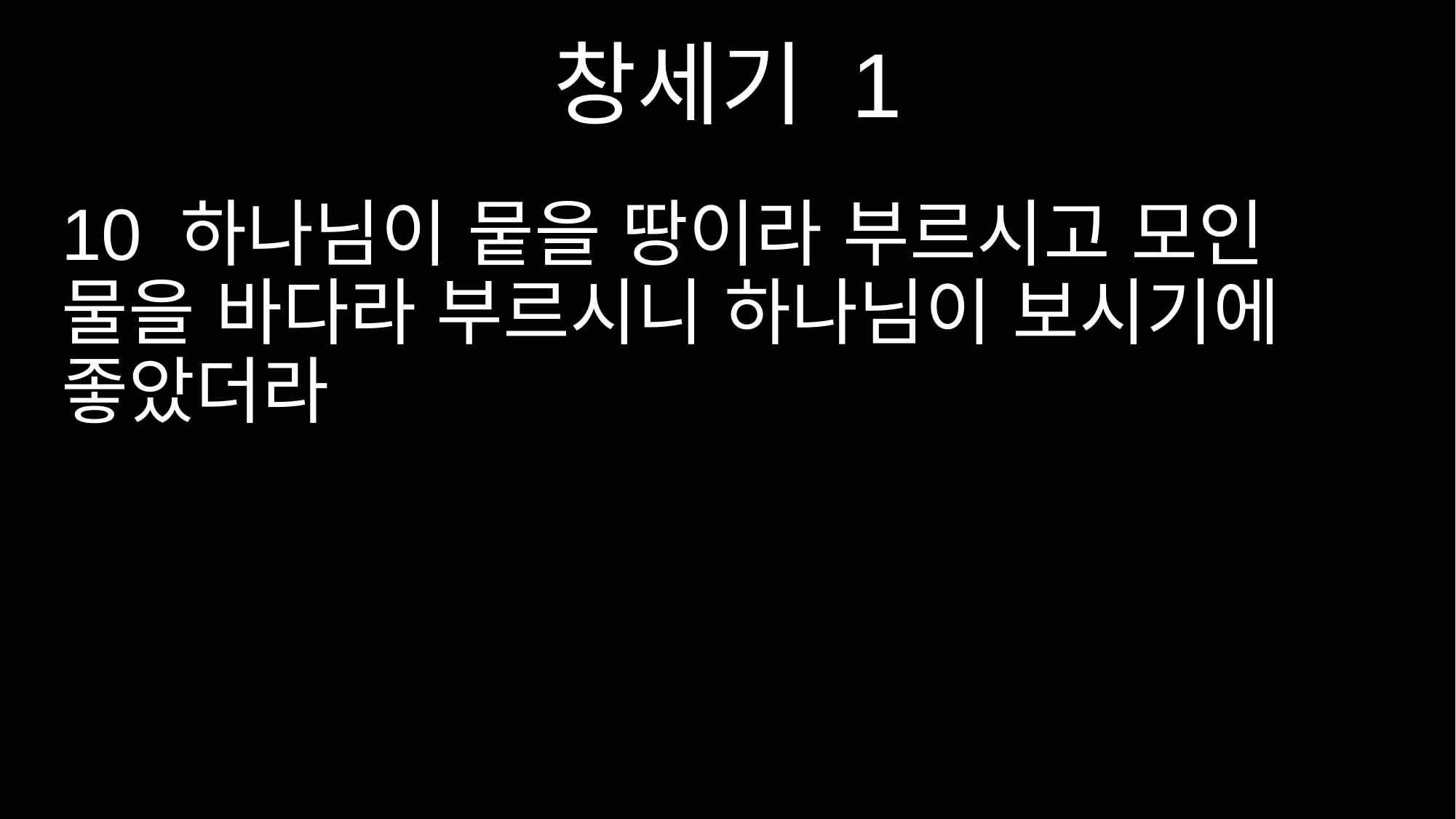

창세기 1
10 하나님이 뭍을 땅이라 부르시고 모인 물을 바다라 부르시니 하나님이 보시기에 좋았더라